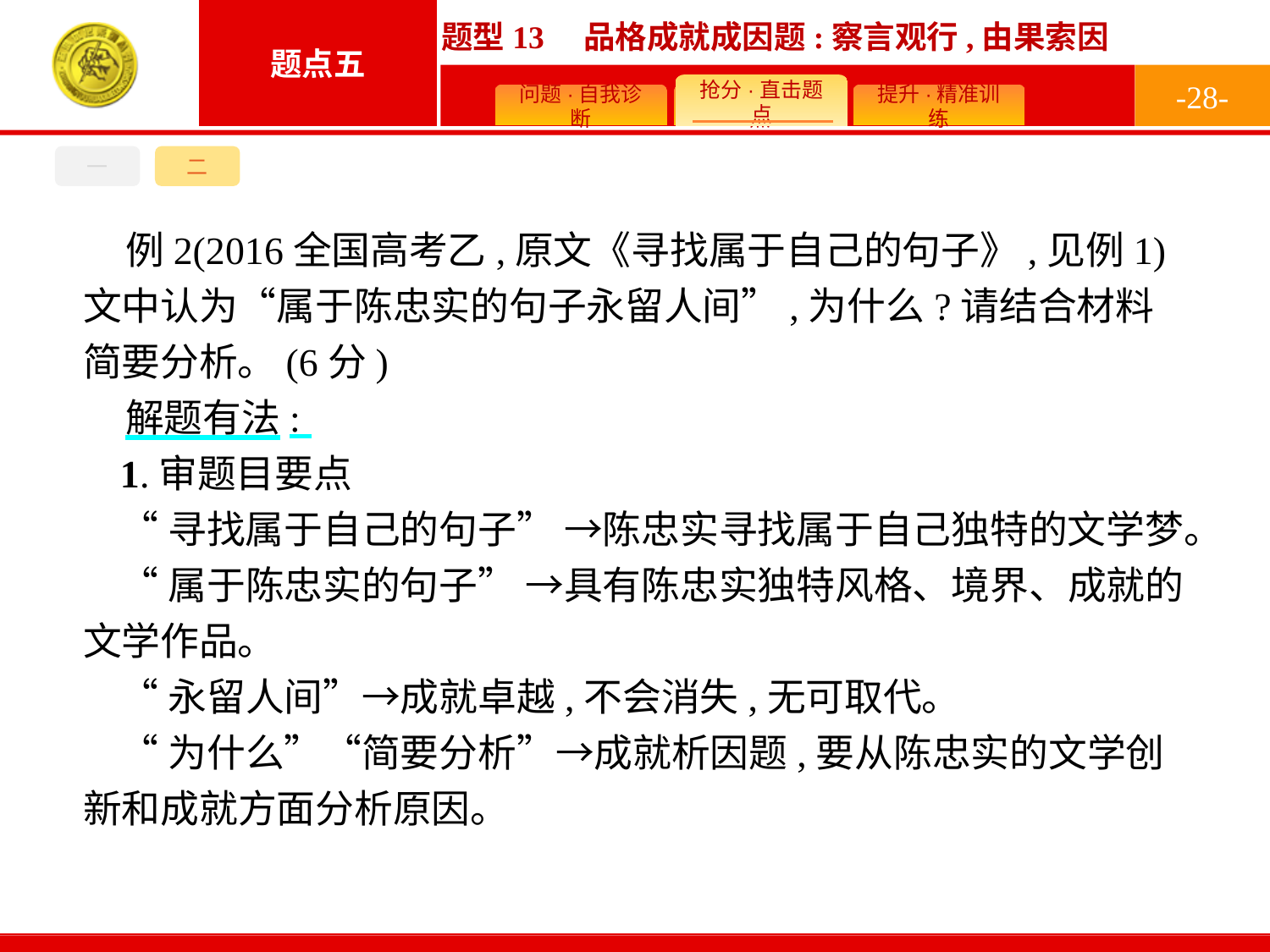

-28-
一
二
例2(2016全国高考乙,原文《寻找属于自己的句子》,见例1)文中认为“属于陈忠实的句子永留人间”,为什么?请结合材料简要分析。(6分)
解题有法:
1.审题目要点
“寻找属于自己的句子” →陈忠实寻找属于自己独特的文学梦。
“属于陈忠实的句子” →具有陈忠实独特风格、境界、成就的文学作品。
“永留人间”→成就卓越,不会消失,无可取代。
“为什么”“简要分析”→成就析因题,要从陈忠实的文学创新和成就方面分析原因。